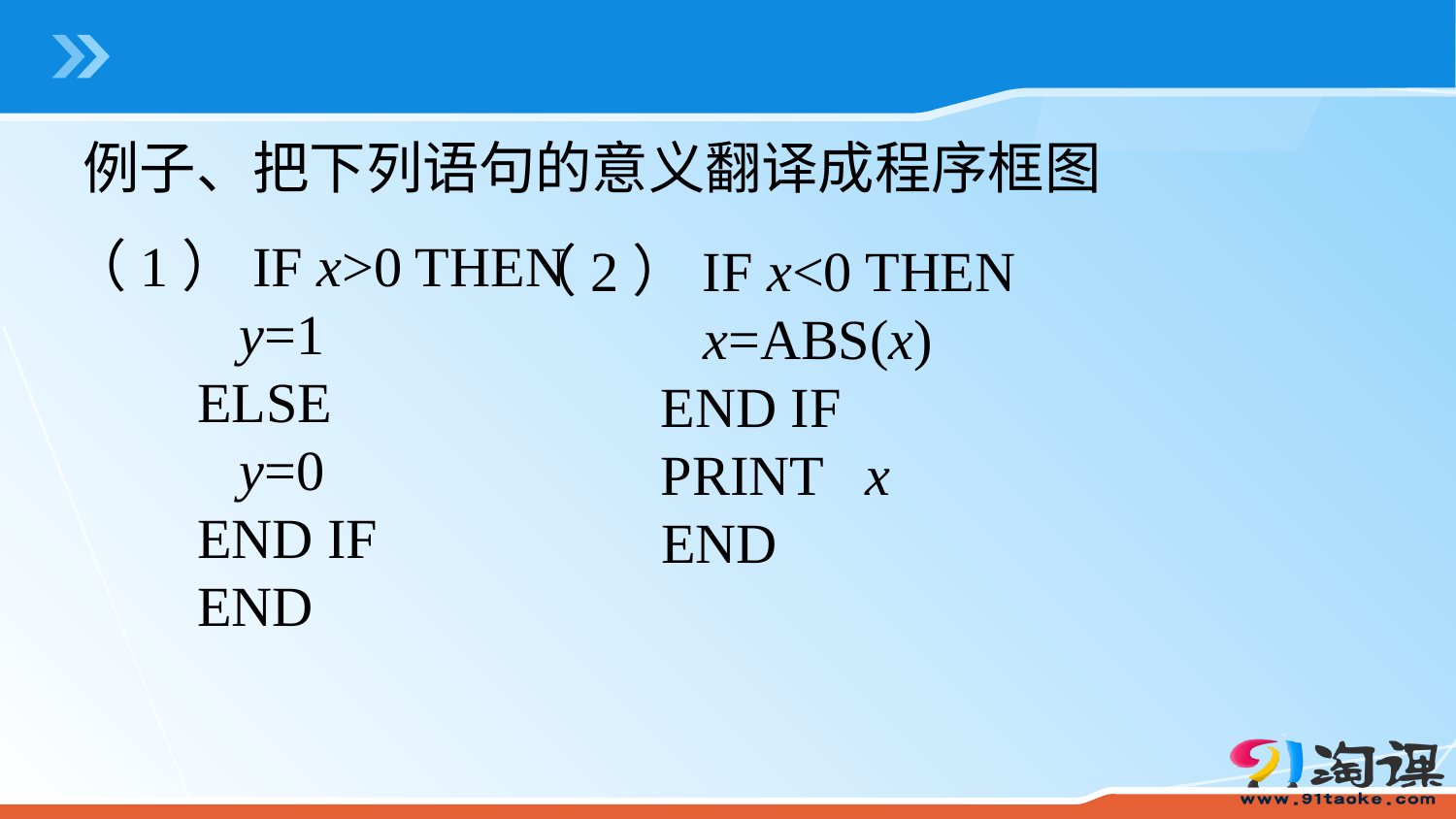

例子、把下列语句的意义翻译成程序框图
（1）IF x>0 THEN
            y=1
         ELSE
            y=0
         END IF
         END
（2）IF x<0 THEN
             x=ABS(x)
          END IF
          PRINT   x
          END